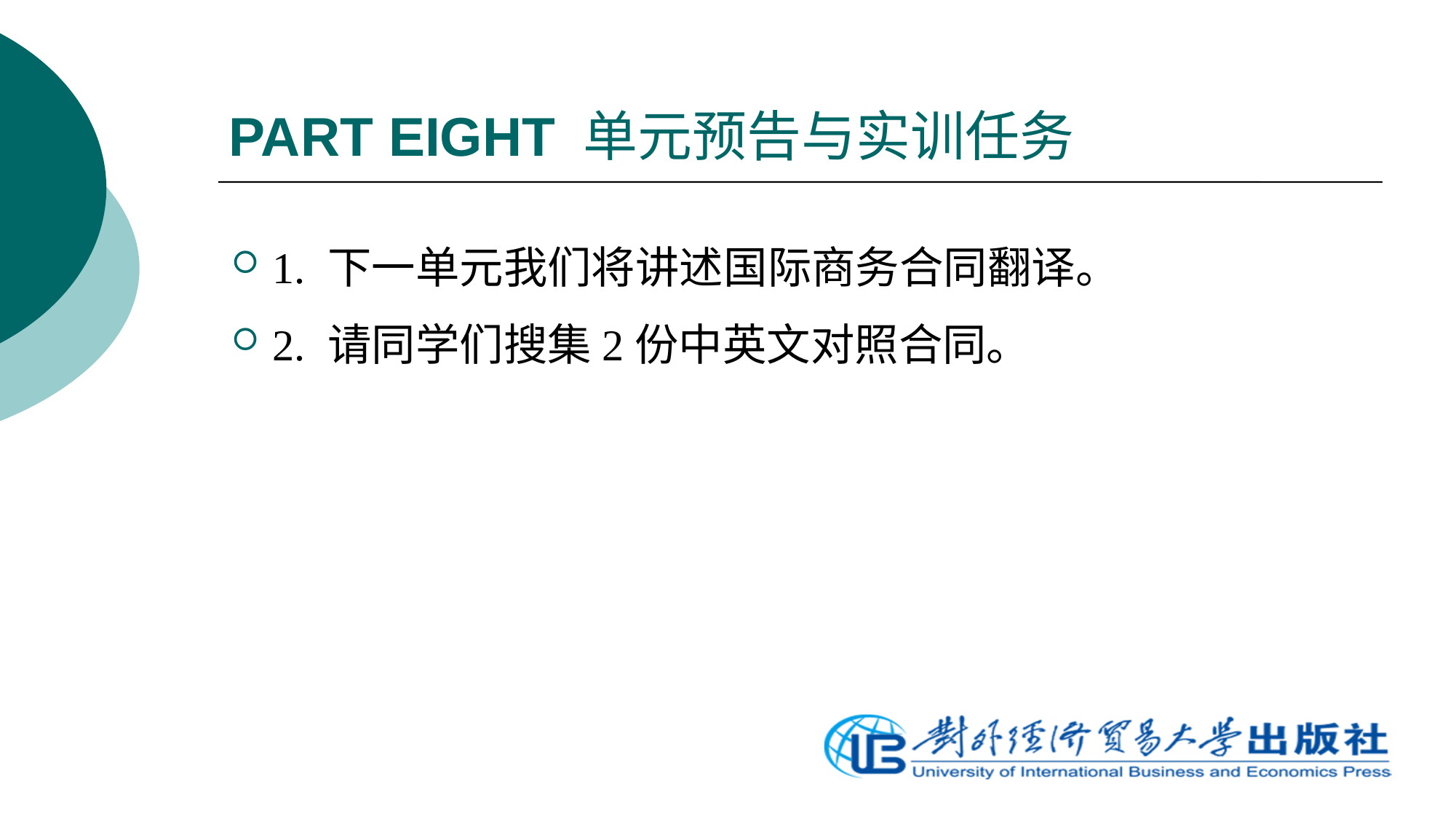

# PART EIGHT 单元预告与实训任务
1. 下一单元我们将讲述国际商务合同翻译。
2. 请同学们搜集2份中英文对照合同。